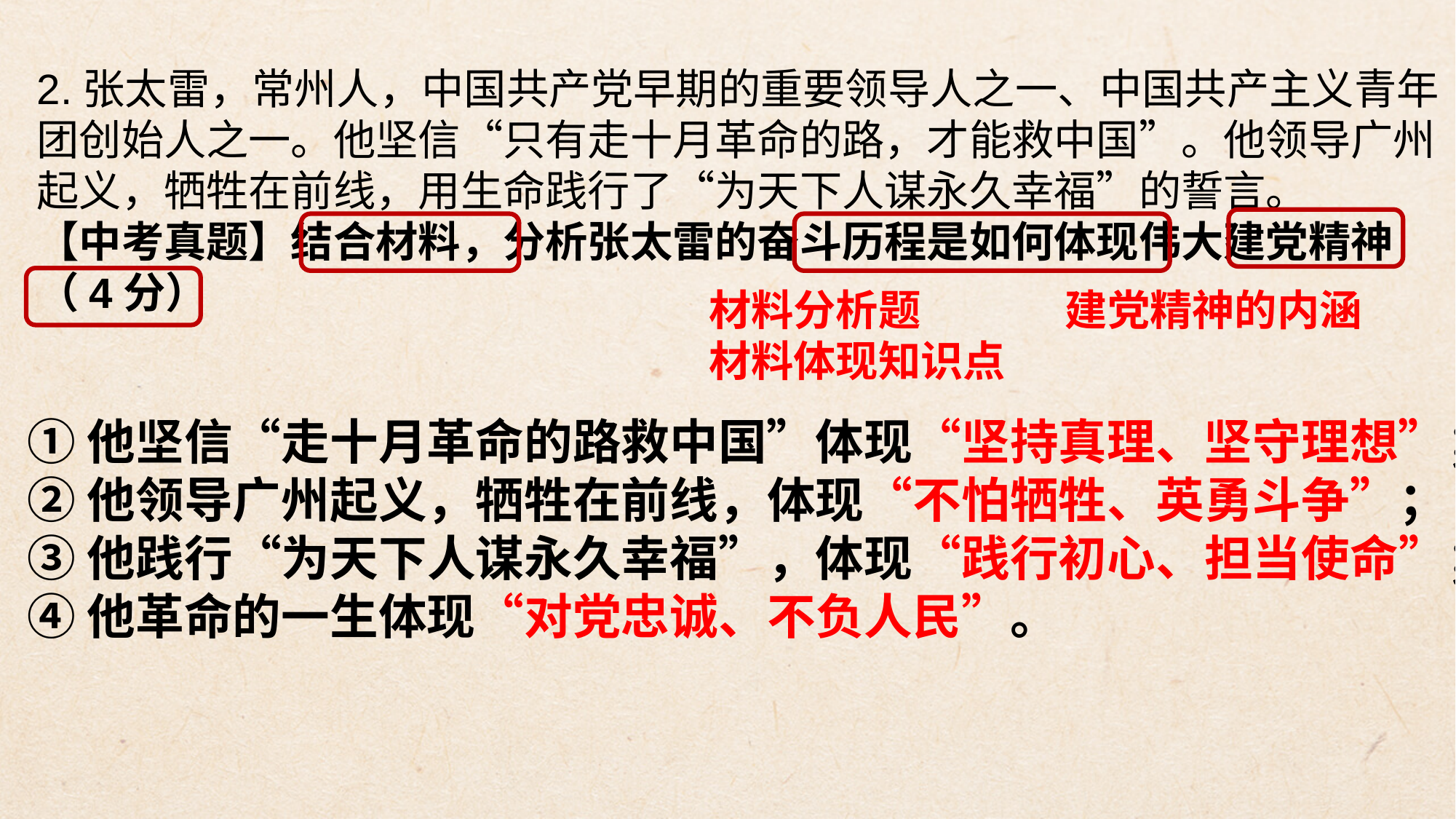

2.张太雷，常州人，中国共产党早期的重要领导人之一、中国共产主义青年团创始人之一。他坚信“只有走十月革命的路，才能救中国”。他领导广州起义，牺牲在前线，用生命践行了“为天下人谋永久幸福”的誓言。
【中考真题】结合材料，分析张太雷的奋斗历程是如何体现伟大建党精神（4分）

材料分析题               建党精神的内涵
材料体现知识点
①他坚信“走十月革命的路救中国”体现“坚持真理、坚守理想”；
②他领导广州起义，牺牲在前线，体现“不怕牺牲、英勇斗争”；
③他践行“为天下人谋永久幸福”，体现“践行初心、担当使命”；
④他革命的一生体现“对党忠诚、不负人民”。